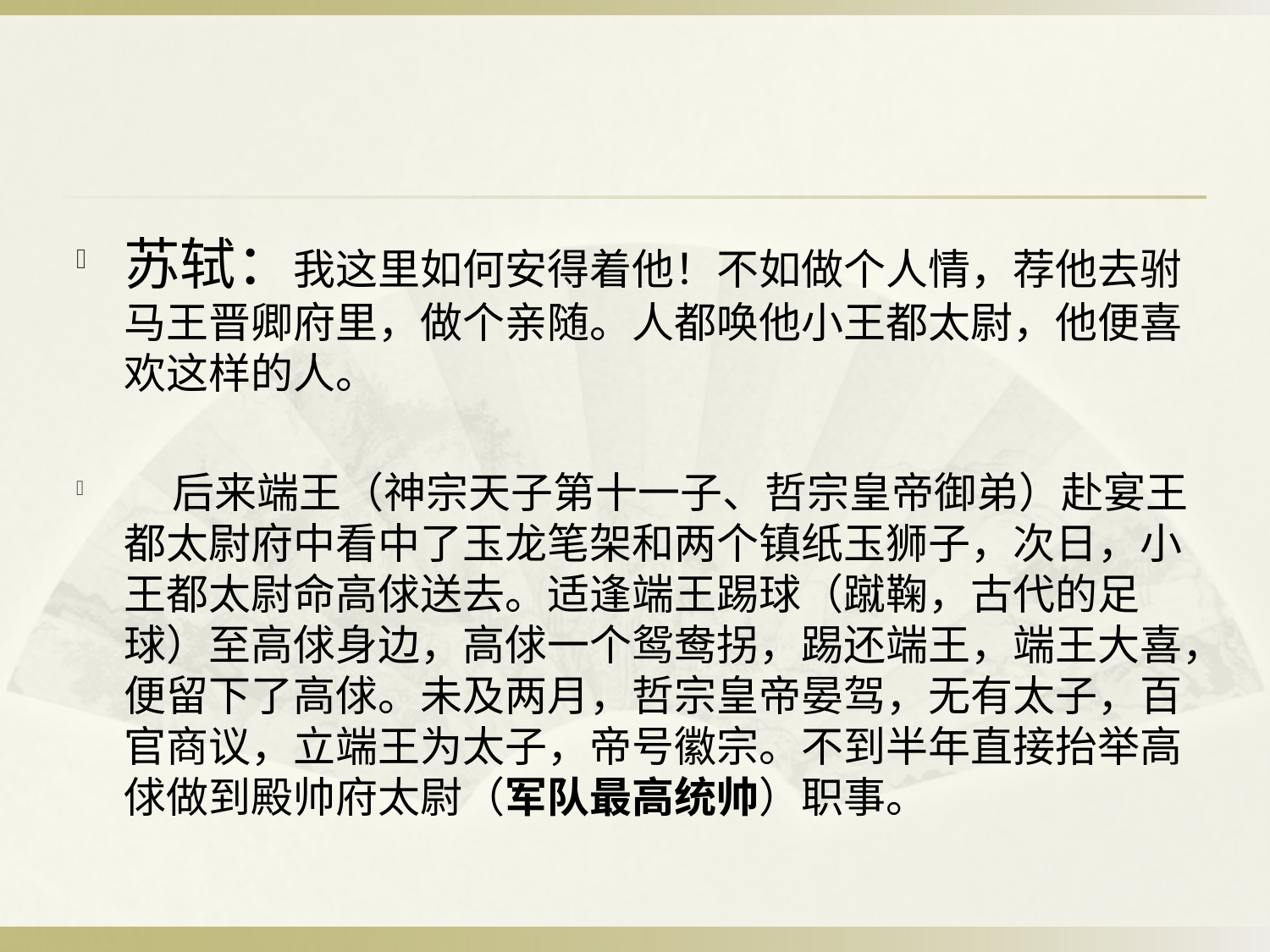

#
苏轼：我这里如何安得着他！不如做个人情，荐他去驸马王晋卿府里，做个亲随。人都唤他小王都太尉，他便喜欢这样的人。

    后来端王（神宗天子第十一子、哲宗皇帝御弟）赴宴王都太尉府中看中了玉龙笔架和两个镇纸玉狮子，次日，小王都太尉命高俅送去。适逢端王踢球（蹴鞠，古代的足球）至高俅身边，高俅一个鸳鸯拐，踢还端王，端王大喜，便留下了高俅。未及两月，哲宗皇帝晏驾，无有太子，百官商议，立端王为太子，帝号徽宗。不到半年直接抬举高俅做到殿帅府太尉（军队最高统帅）职事。